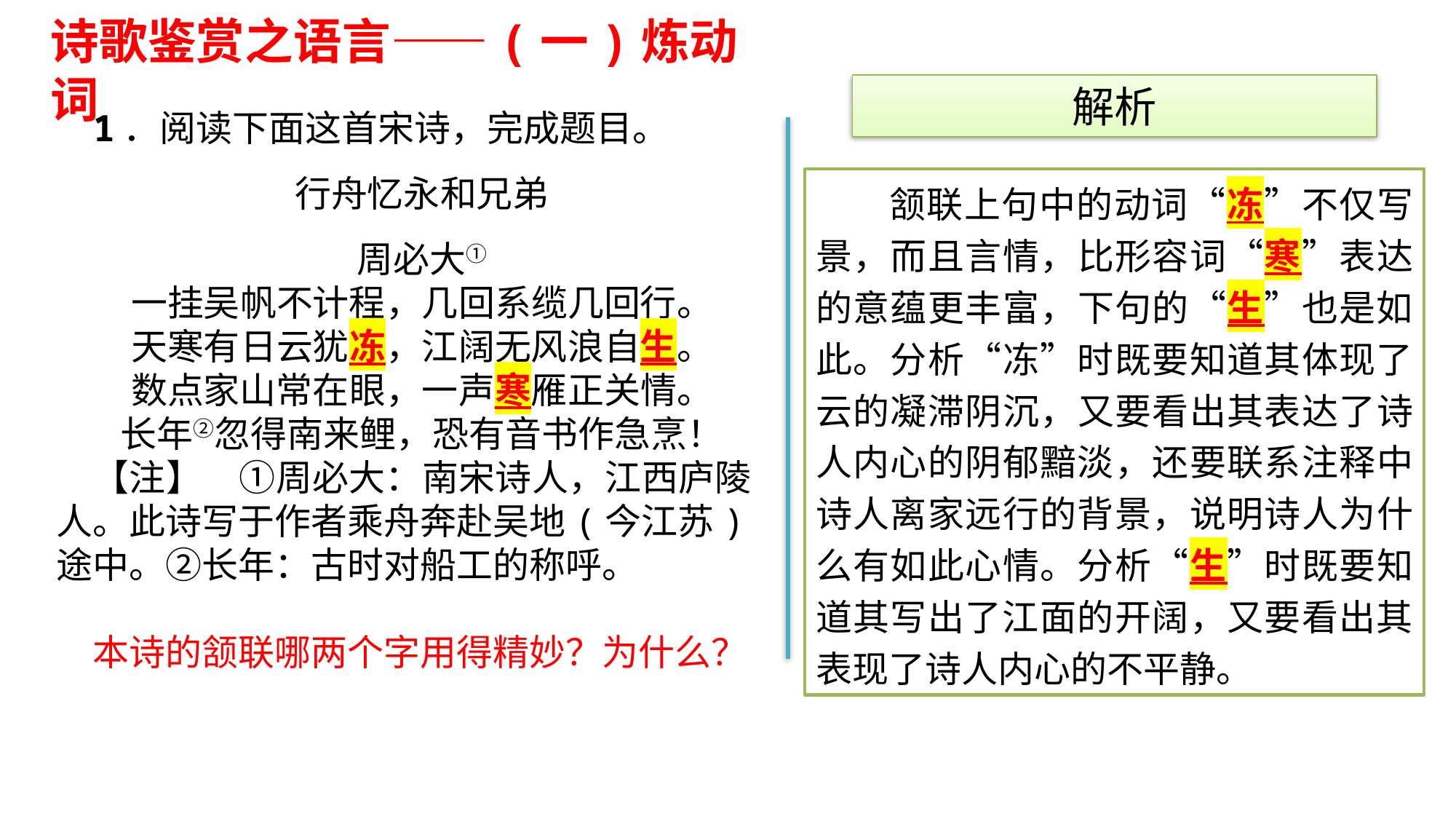

诗歌鉴赏之语言——(一)炼动词
解析
1．阅读下面这首宋诗，完成题目。
行舟忆永和兄弟
周必大①
一挂吴帆不计程，几回系缆几回行。
天寒有日云犹冻，江阔无风浪自生。
数点家山常在眼，一声寒雁正关情。
长年②忽得南来鲤，恐有音书作急烹！
【注】　①周必大：南宋诗人，江西庐陵人。此诗写于作者乘舟奔赴吴地(今江苏)途中。②长年：古时对船工的称呼。

本诗的颔联哪两个字用得精妙？为什么？
 颔联上句中的动词“冻”不仅写景，而且言情，比形容词“寒”表达的意蕴更丰富，下句的“生”也是如此。分析“冻”时既要知道其体现了云的凝滞阴沉，又要看出其表达了诗人内心的阴郁黯淡，还要联系注释中诗人离家远行的背景，说明诗人为什么有如此心情。分析“生”时既要知道其写出了江面的开阔，又要看出其表现了诗人内心的不平静。